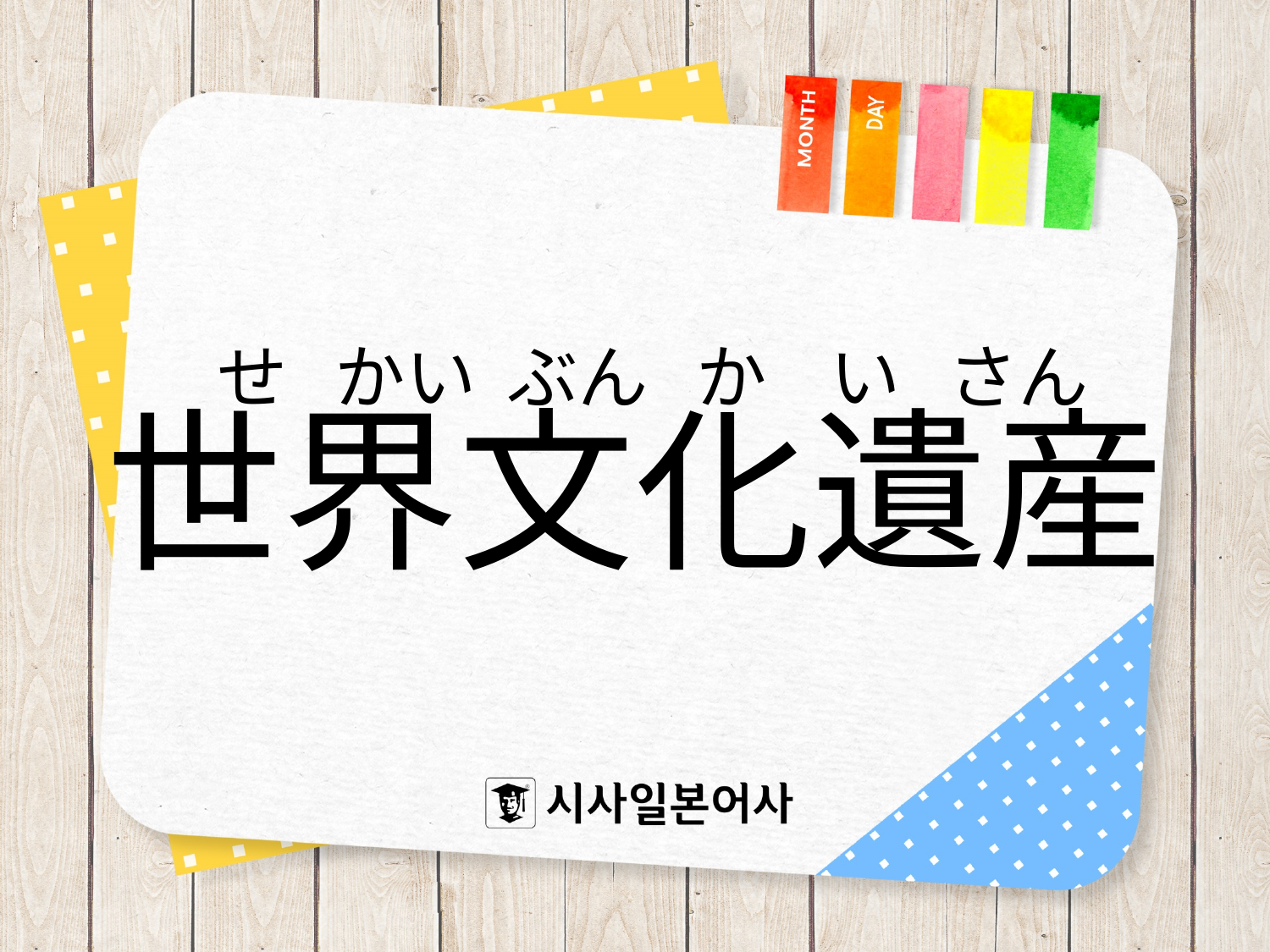

# 世界文化遺産
せ   かい  ぶん   か    い   さん